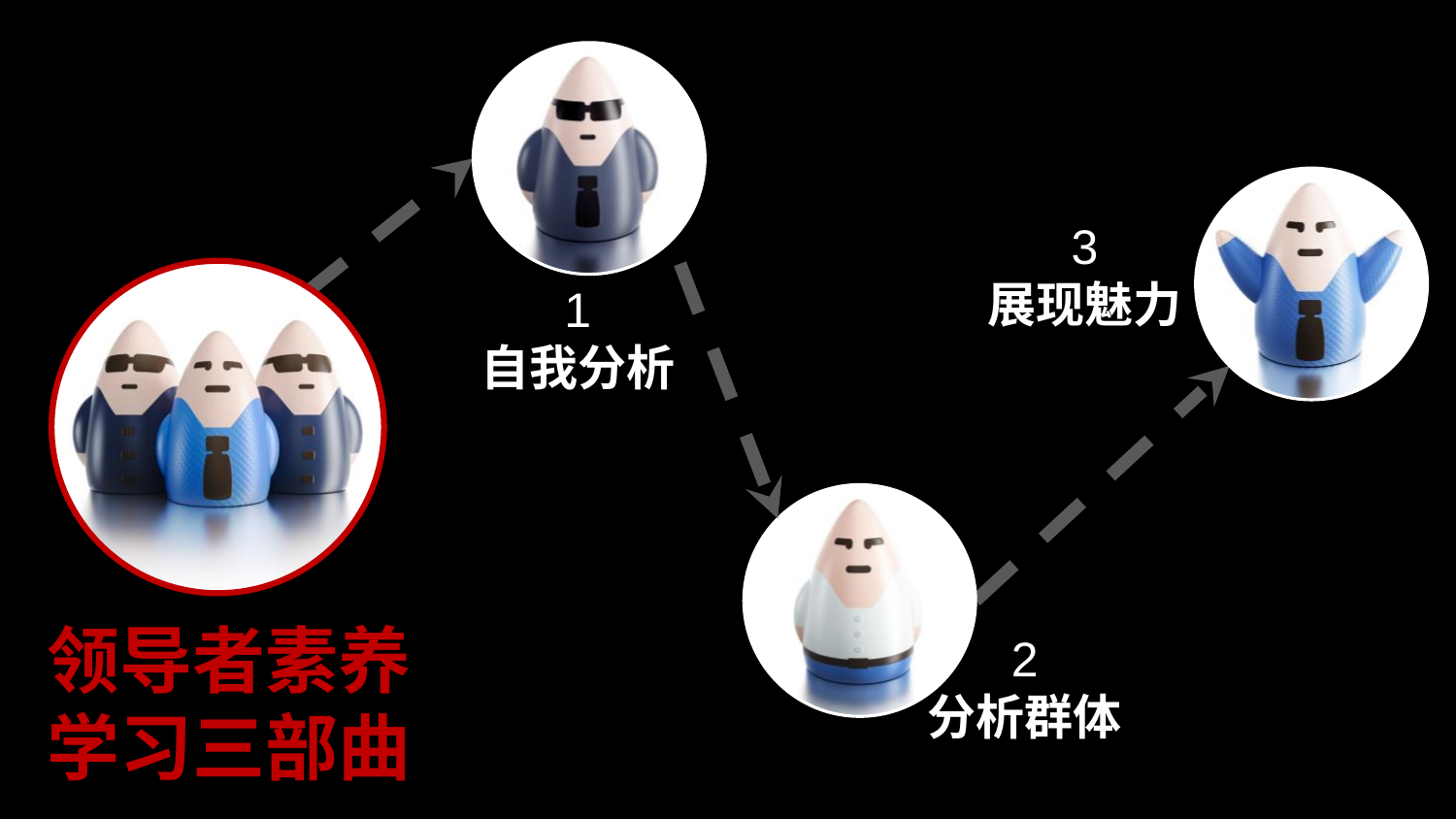

3
展现魅力

1
自我分析

领导者素养
学习三部曲
2
分析群体